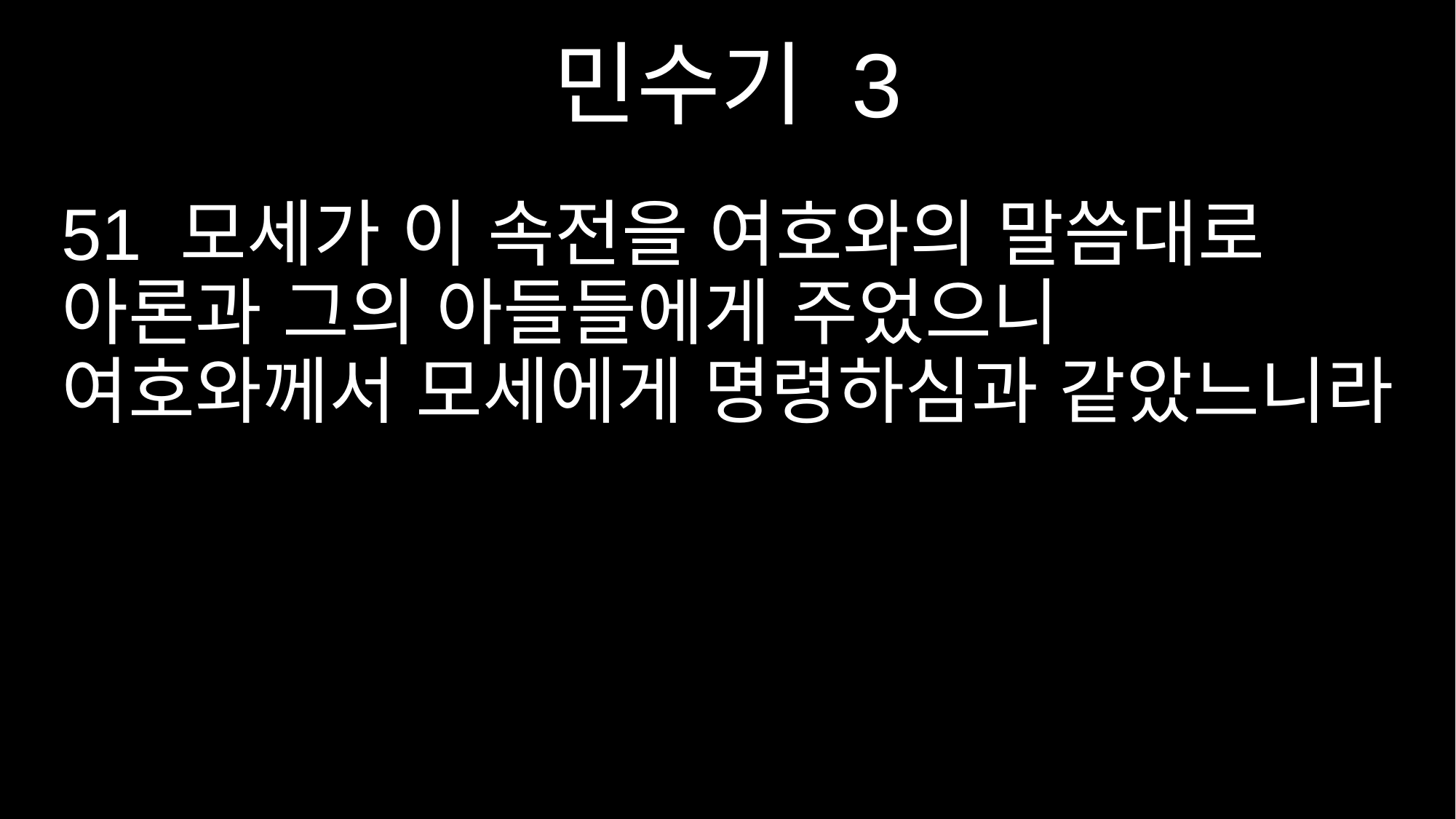

민수기 3
51 모세가 이 속전을 여호와의 말씀대로 아론과 그의 아들들에게 주었으니 여호와께서 모세에게 명령하심과 같았느니라